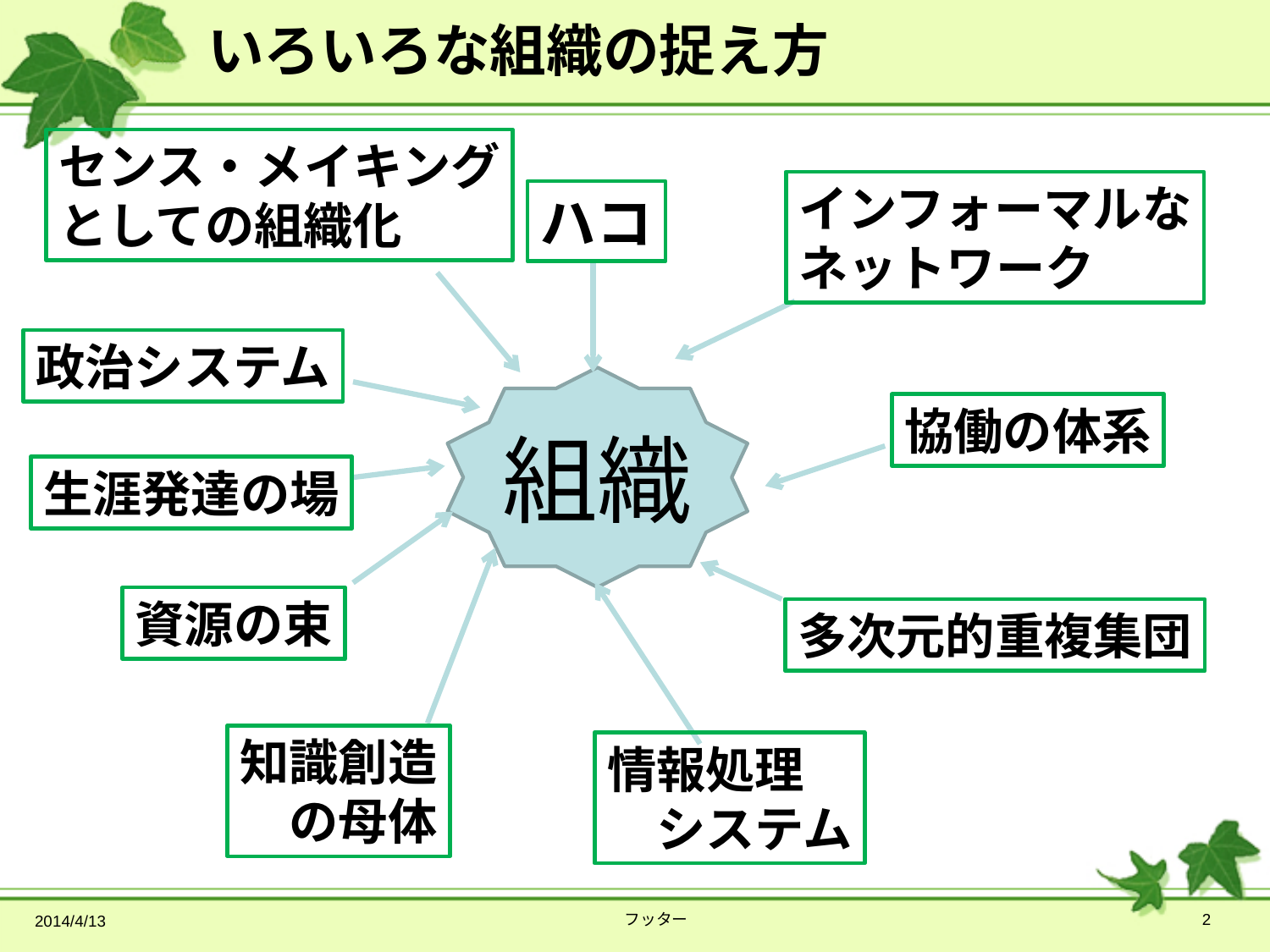

# いろいろな組織の捉え方
センス・メイキング
としての組織化
インフォーマルな
ネットワーク
ハコ
政治システム
組織
協働の体系
生涯発達の場
資源の束
多次元的重複集団
知識創造
　の母体
情報処理
　システム
2014/4/13
フッター
2